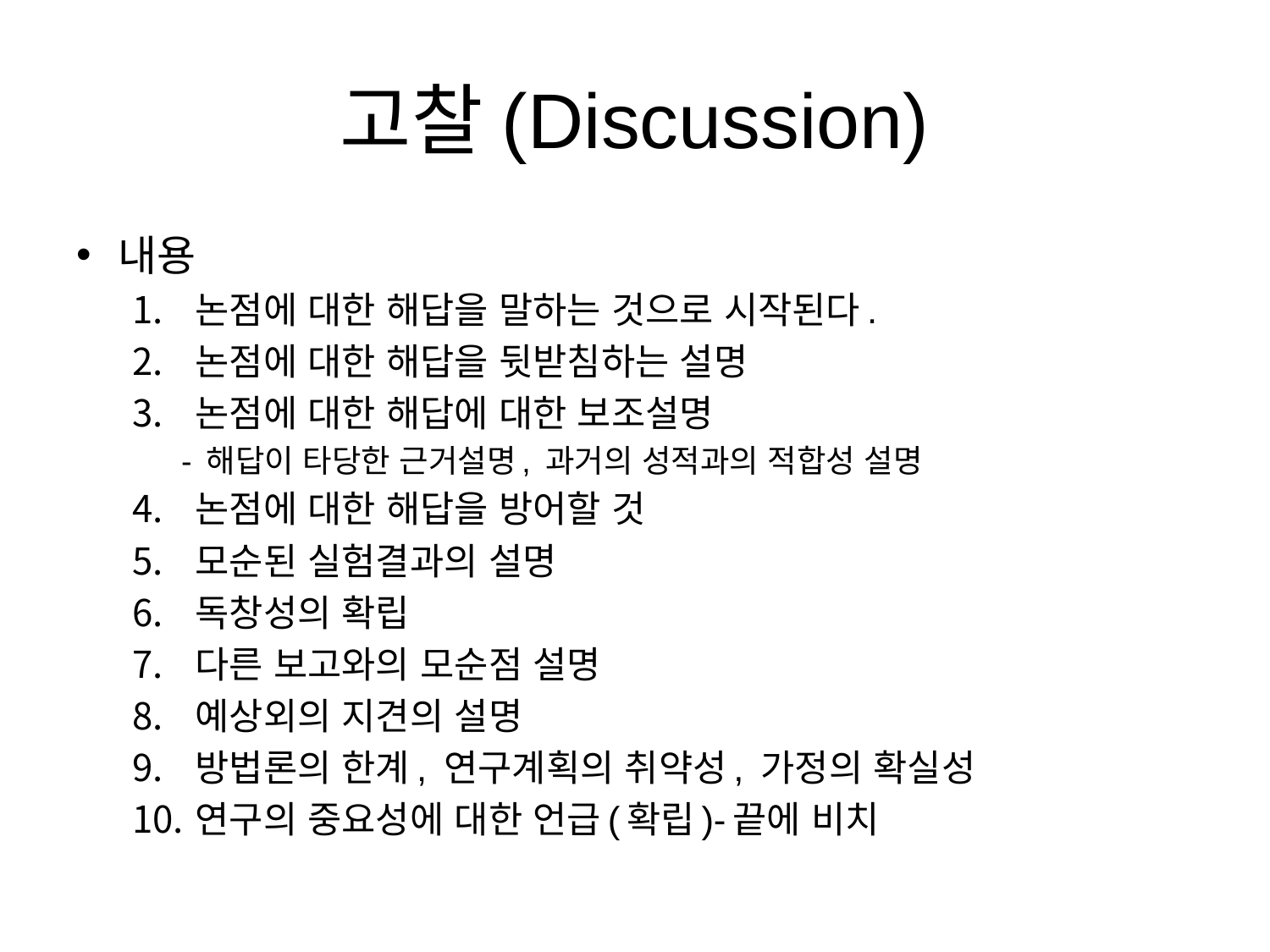

# 고찰(Discussion)
내용
논점에 대한 해답을 말하는 것으로 시작된다.
논점에 대한 해답을 뒷받침하는 설명
논점에 대한 해답에 대한 보조설명
- 해답이 타당한 근거설명, 과거의 성적과의 적합성 설명
논점에 대한 해답을 방어할 것
모순된 실험결과의 설명
독창성의 확립
다른 보고와의 모순점 설명
예상외의 지견의 설명
방법론의 한계, 연구계획의 취약성, 가정의 확실성
연구의 중요성에 대한 언급(확립)-끝에 비치